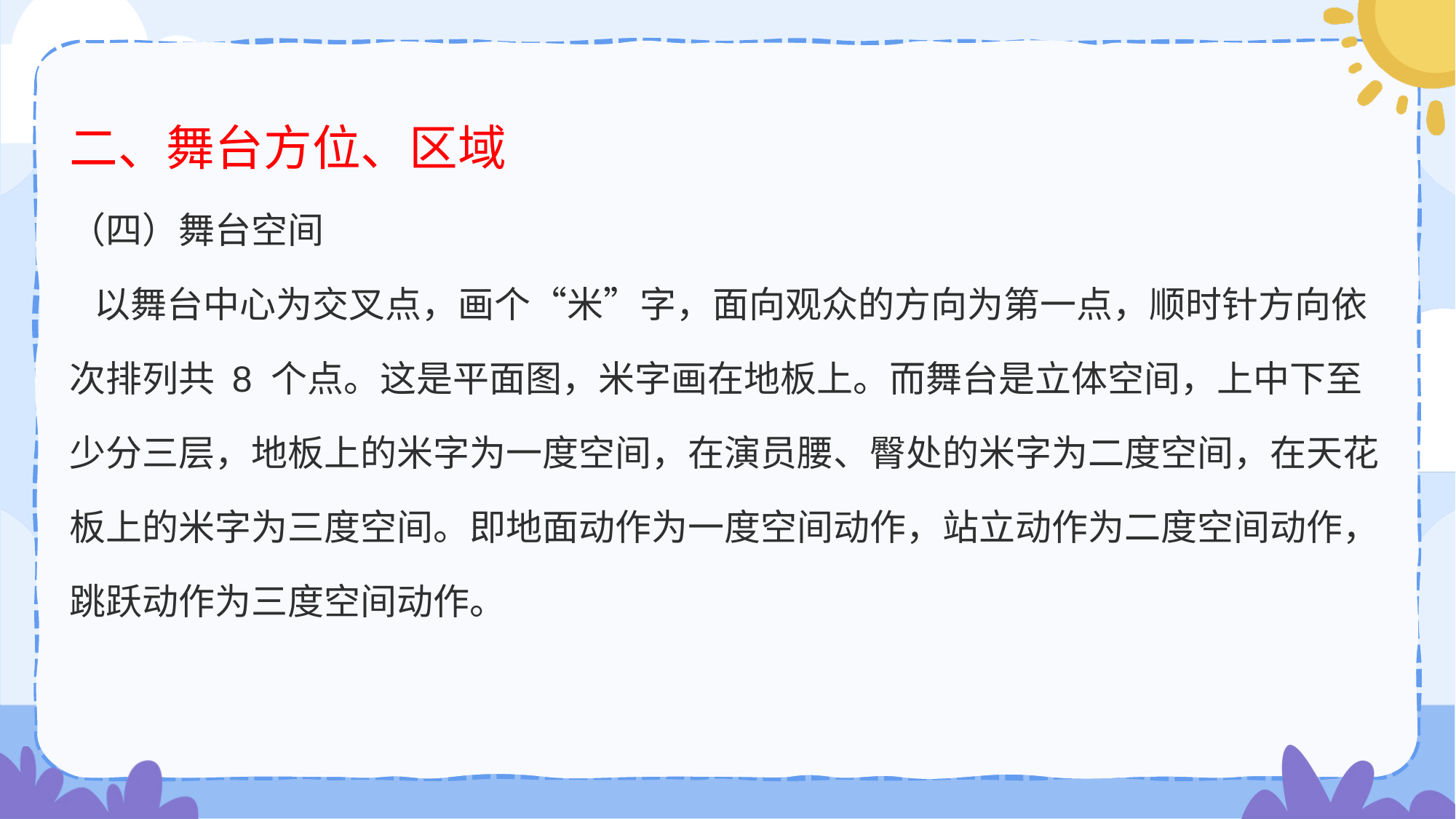

# 二、舞台方位、区域

（四）舞台空间
   以舞台中心为交叉点，画个“米”字，面向观众的方向为第一点，顺时针方向依次排列共 8 个点。这是平面图，米字画在地板上。而舞台是立体空间，上中下至少分三层，地板上的米字为一度空间，在演员腰、臀处的米字为二度空间，在天花板上的米字为三度空间。即地面动作为一度空间动作，站立动作为二度空间动作，跳跃动作为三度空间动作。